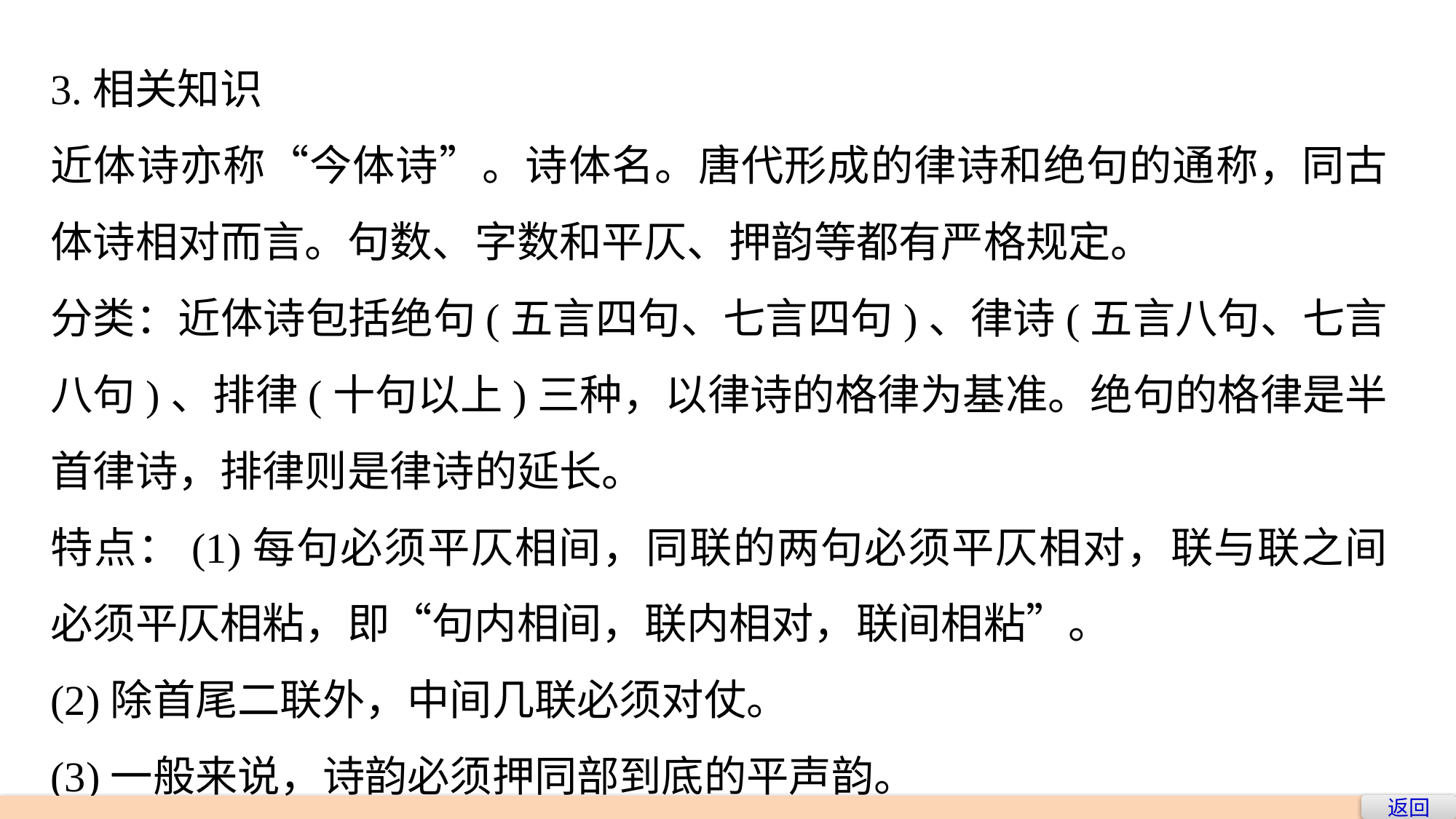

3.相关知识
近体诗亦称“今体诗”。诗体名。唐代形成的律诗和绝句的通称，同古体诗相对而言。句数、字数和平仄、押韵等都有严格规定。
分类：近体诗包括绝句(五言四句、七言四句)、律诗(五言八句、七言八句)、排律(十句以上)三种，以律诗的格律为基准。绝句的格律是半首律诗，排律则是律诗的延长。
特点：(1)每句必须平仄相间，同联的两句必须平仄相对，联与联之间必须平仄相粘，即“句内相间，联内相对，联间相粘”。
(2)除首尾二联外，中间几联必须对仗。
(3)一般来说，诗韵必须押同部到底的平声韵。
返回